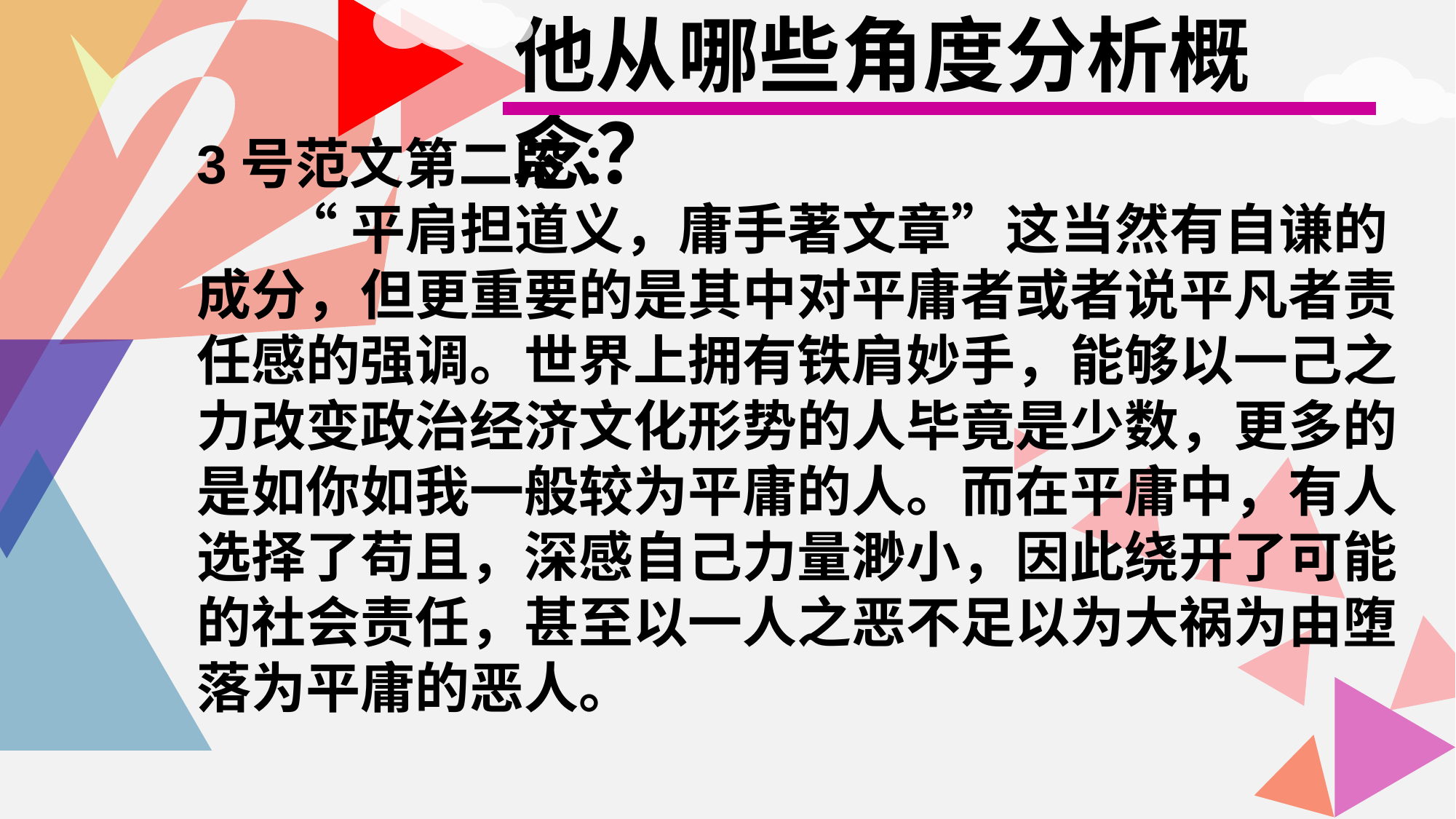

他从哪些角度分析概念？

3号范文第二段 ：
       “平肩担道义，庸手著文章”这当然有自谦的成分，但更重要的是其中对平庸者或者说平凡者责任感的强调。世界上拥有铁肩妙手，能够以一己之力改变政治经济文化形势的人毕竟是少数，更多的是如你如我一般较为平庸的人。而在平庸中，有人选择了苟且，深感自己力量渺小，因此绕开了可能的社会责任，甚至以一人之恶不足以为大祸为由堕落为平庸的恶人。